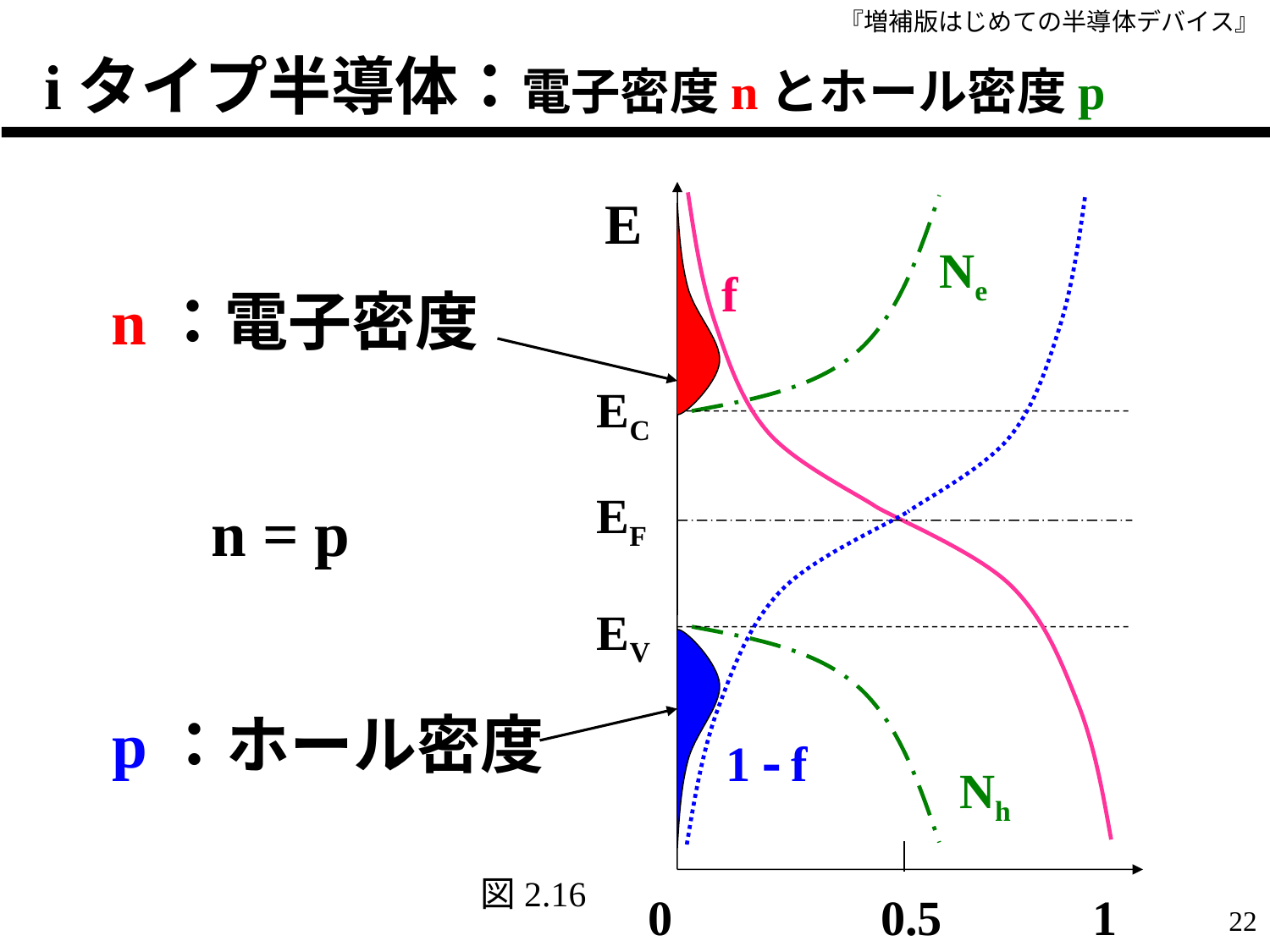

# iタイプ半導体：電子密度nとホール密度p
E

f
0
0.5
1

1 − f

Ne
n：電子密度

EC

EF
n = p

EV

p：ホール密度

Nh
図2.16
22